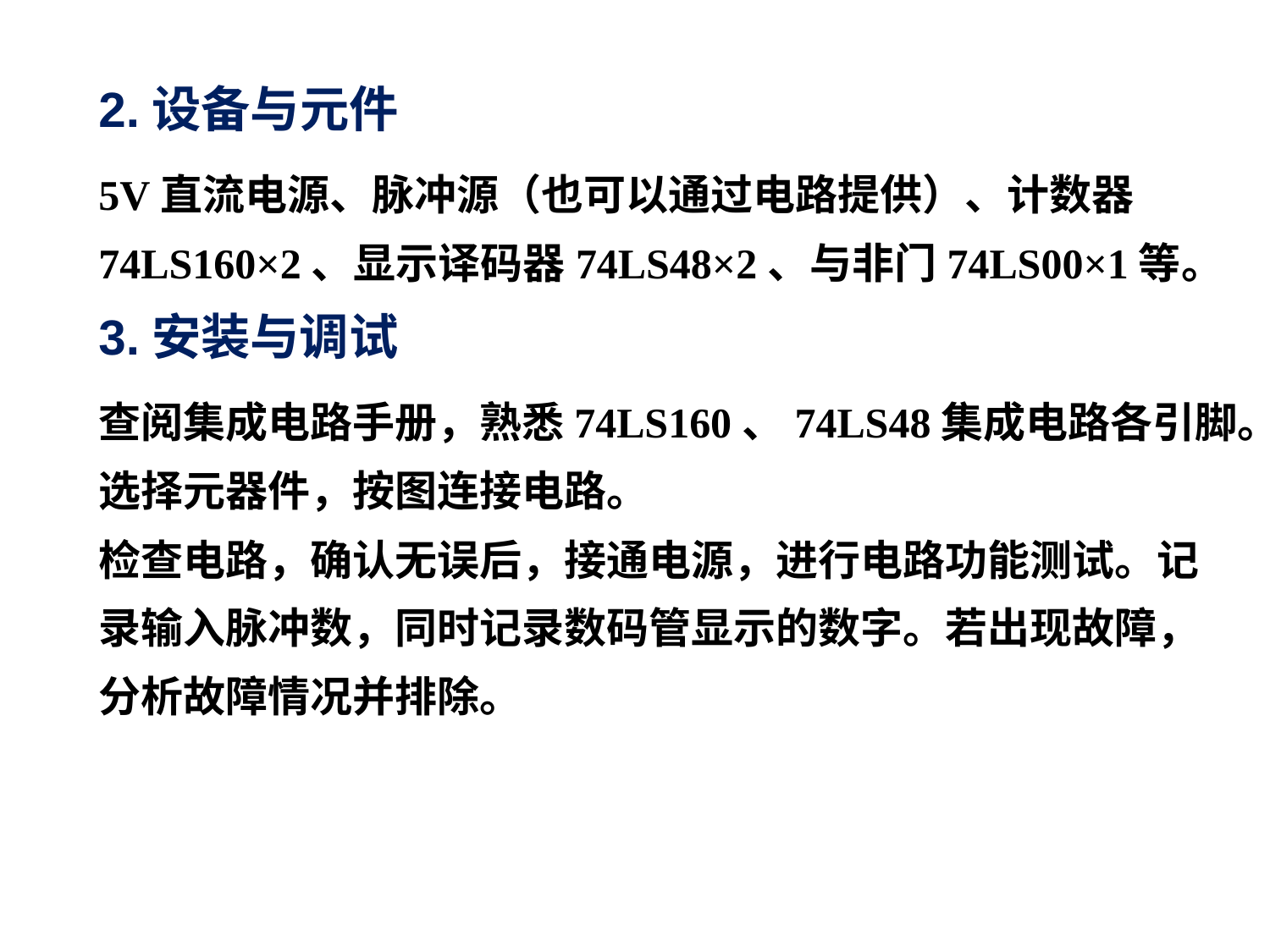

2.设备与元件
5V直流电源、脉冲源（也可以通过电路提供）、计数器74LS160×2、显示译码器74LS48×2、与非门74LS00×1等。

3.安装与调试
查阅集成电路手册，熟悉74LS160、74LS48集成电路各引脚。
选择元器件，按图连接电路。
检查电路，确认无误后，接通电源，进行电路功能测试。记录输入脉冲数，同时记录数码管显示的数字。若出现故障，分析故障情况并排除。